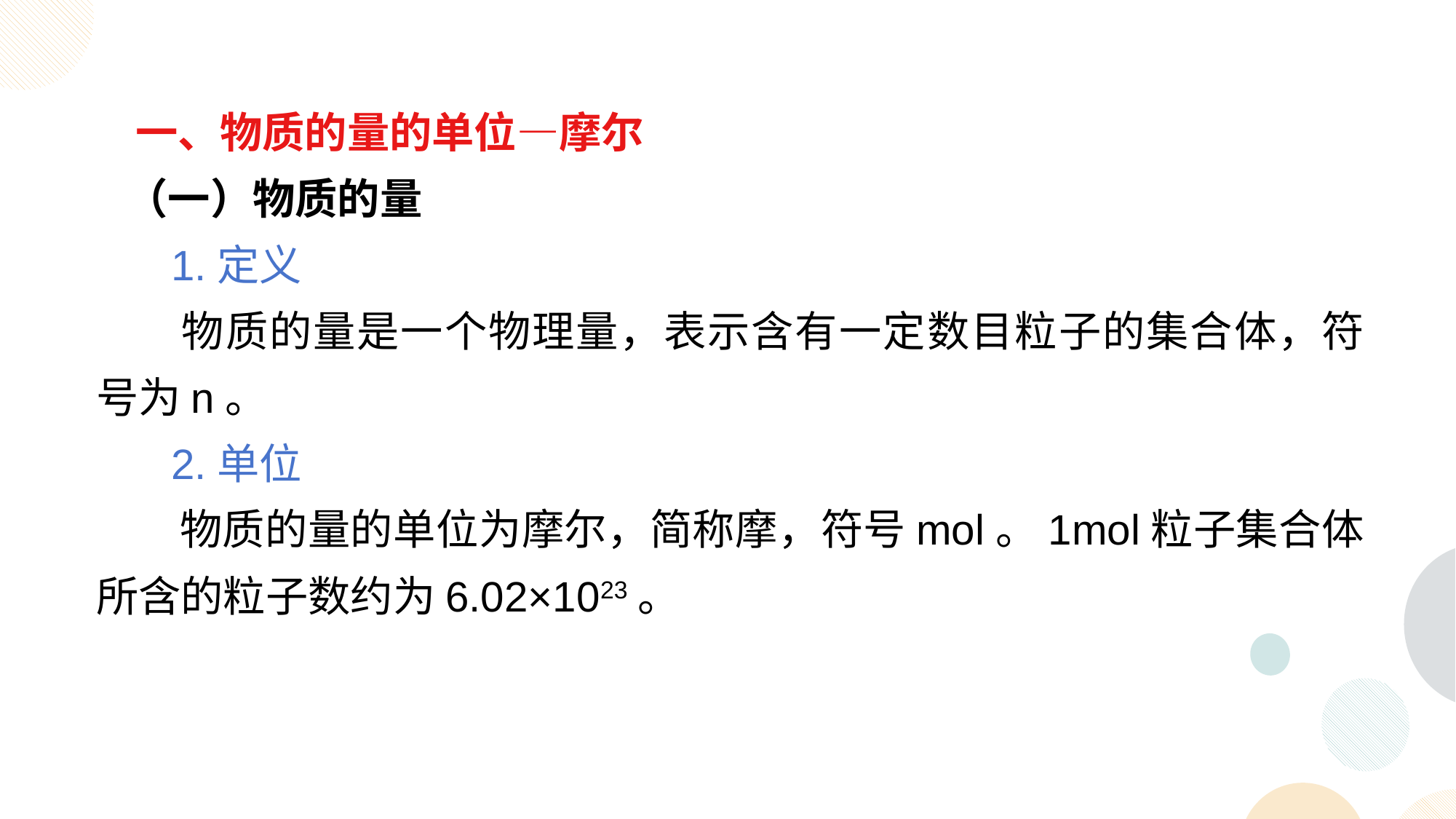

一、物质的量的单位—摩尔
  （一）物质的量
 1.定义
 物质的量是一个物理量，表示含有一定数目粒子的集合体，符号为n。
 2.单位
 物质的量的单位为摩尔，简称摩，符号mol。1mol粒子集合体 所含的粒子数约为6.02×1023。